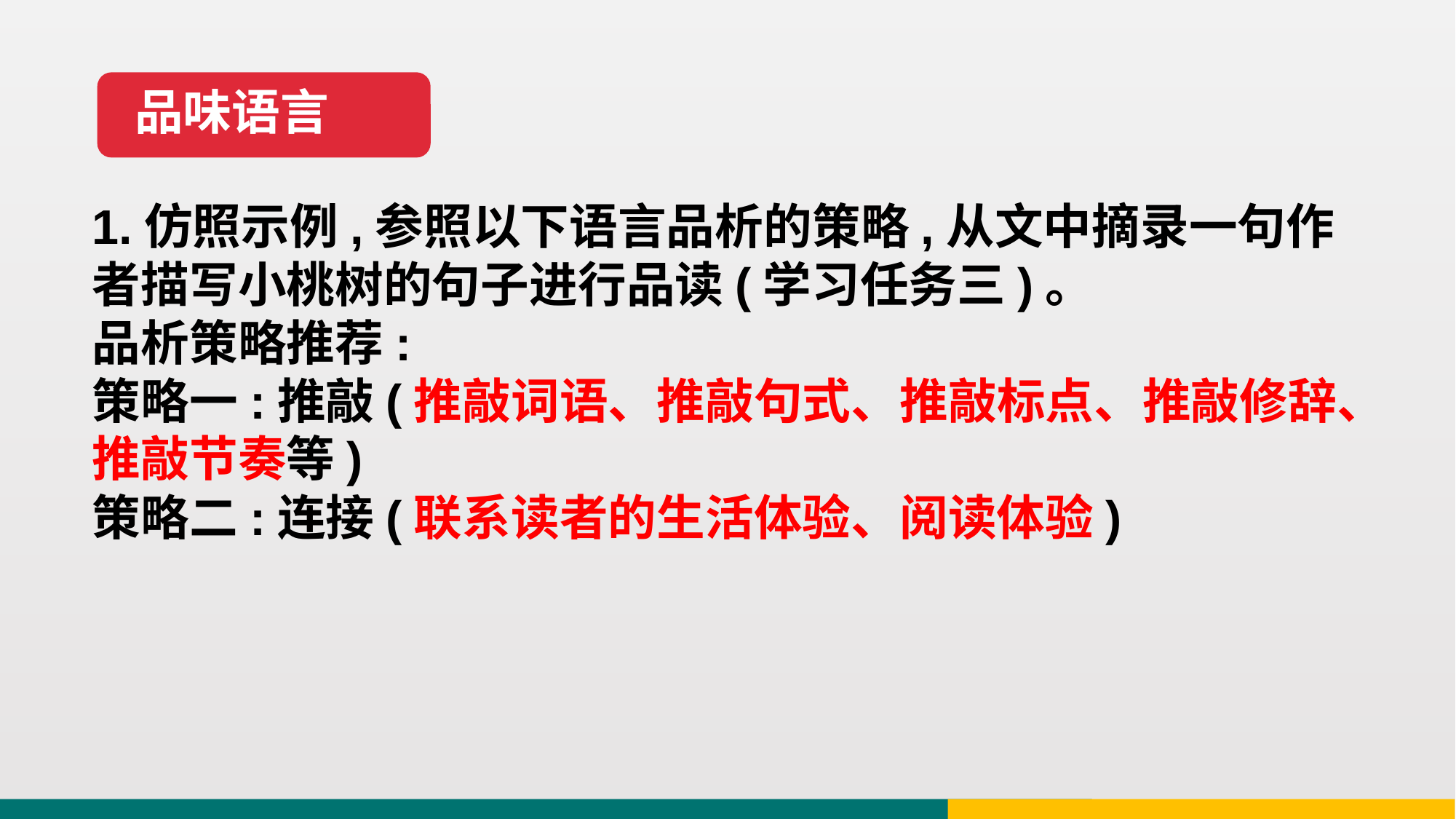

品味语言
1.仿照示例,参照以下语言品析的策略,从文中摘录一句作者描写小桃树的句子进行品读(学习任务三)。
品析策略推荐:
策略一:推敲(推敲词语、推敲句式、推敲标点、推敲修辞、推敲节奏等)
策略二:连接(联系读者的生活体验、阅读体验)